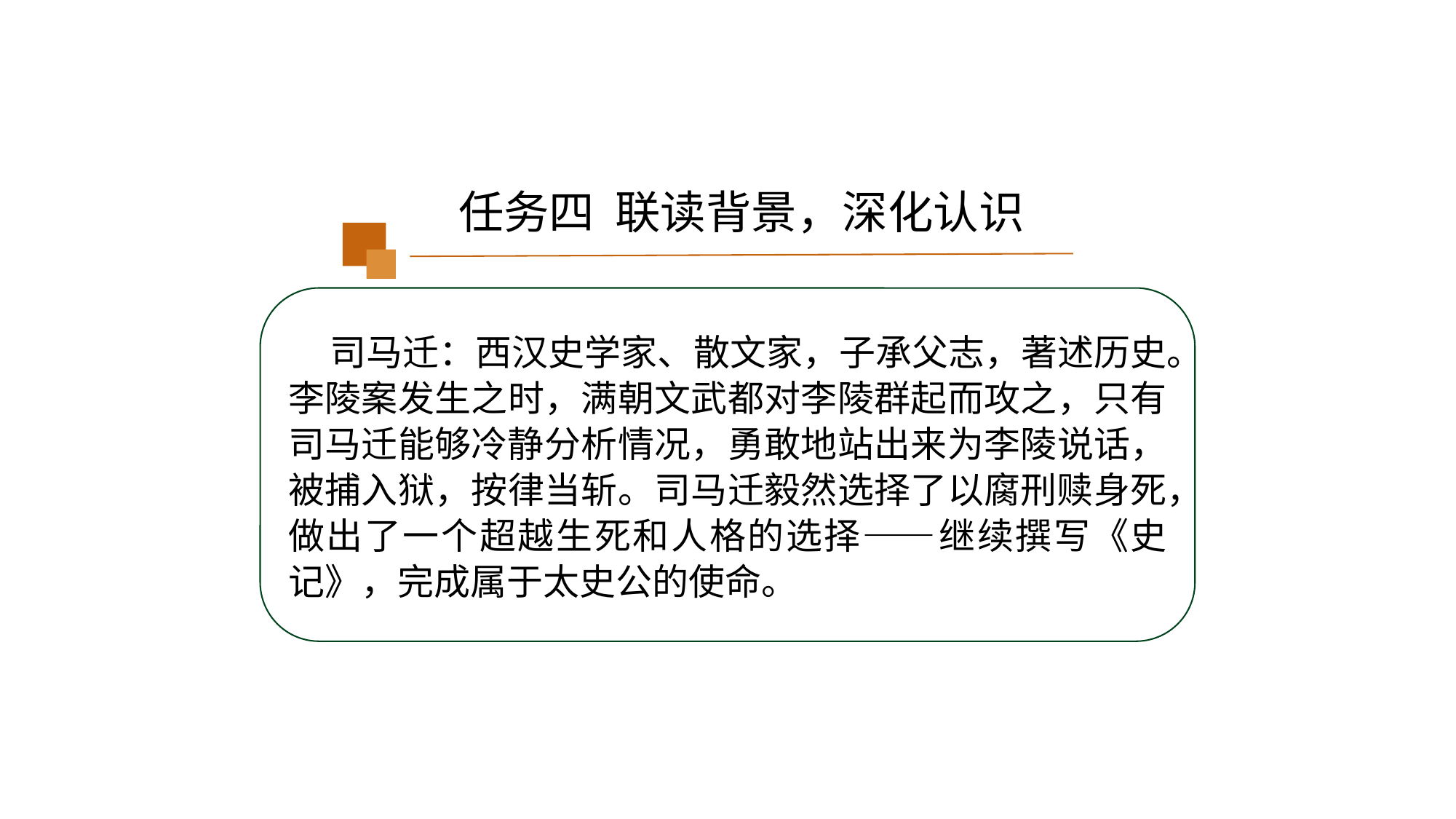

任务四  联读背景，深化认识

    司马迁：西汉史学家、散文家，子承父志，著述历史。李陵案发生之时，满朝文武都对李陵群起而攻之，只有司马迁能够冷静分析情况，勇敢地站出来为李陵说话，被捕入狱，按律当斩。司马迁毅然选择了以腐刑赎身死，做出了一个超越生死和人格的选择——继续撰写《史记》，完成属于太史公的使命。